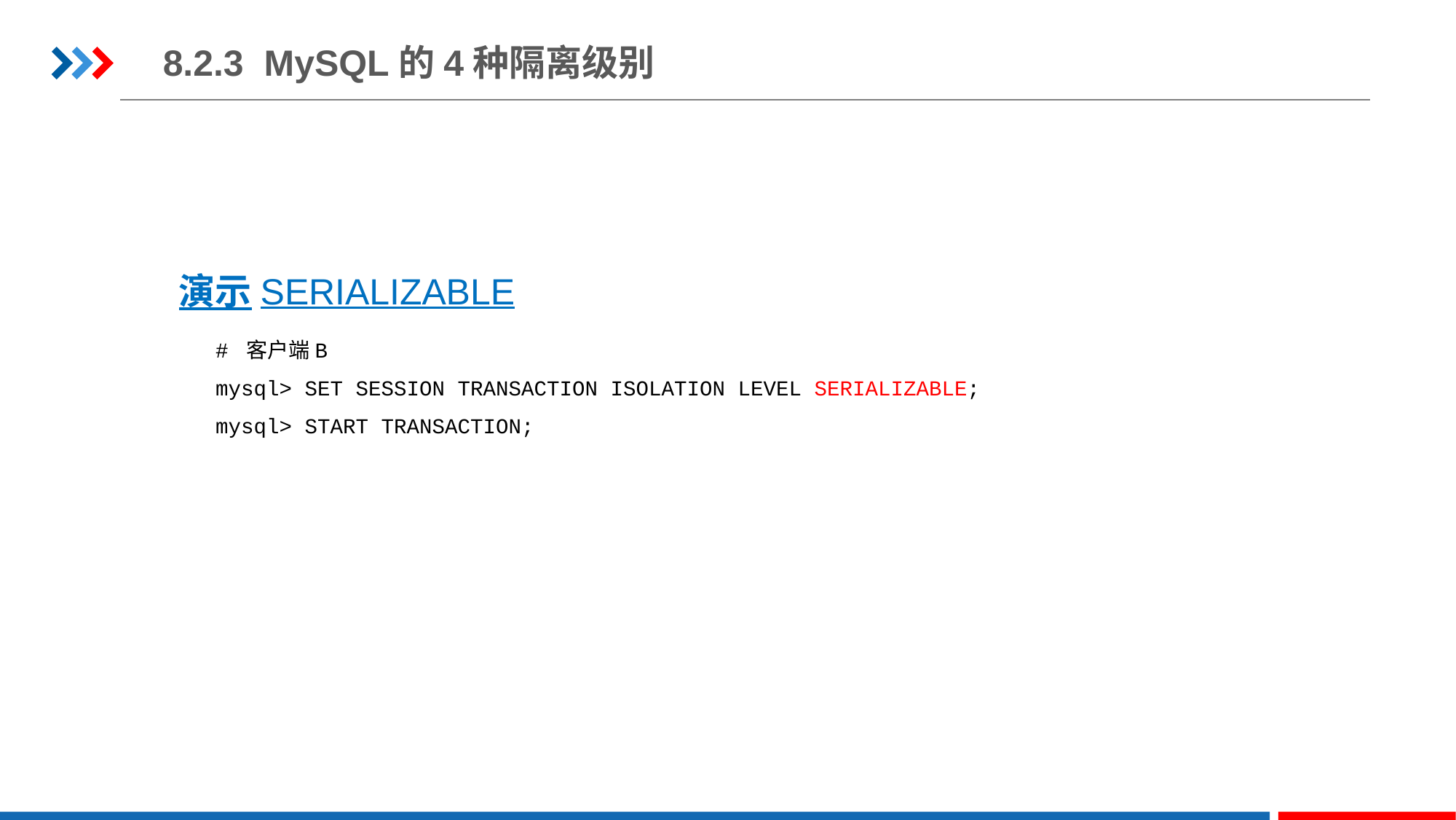

8.2.3  MySQL的4种隔离级别
演示SERIALIZABLE
# 客户端B
mysql> SET SESSION TRANSACTION ISOLATION LEVEL SERIALIZABLE;
mysql> START TRANSACTION;